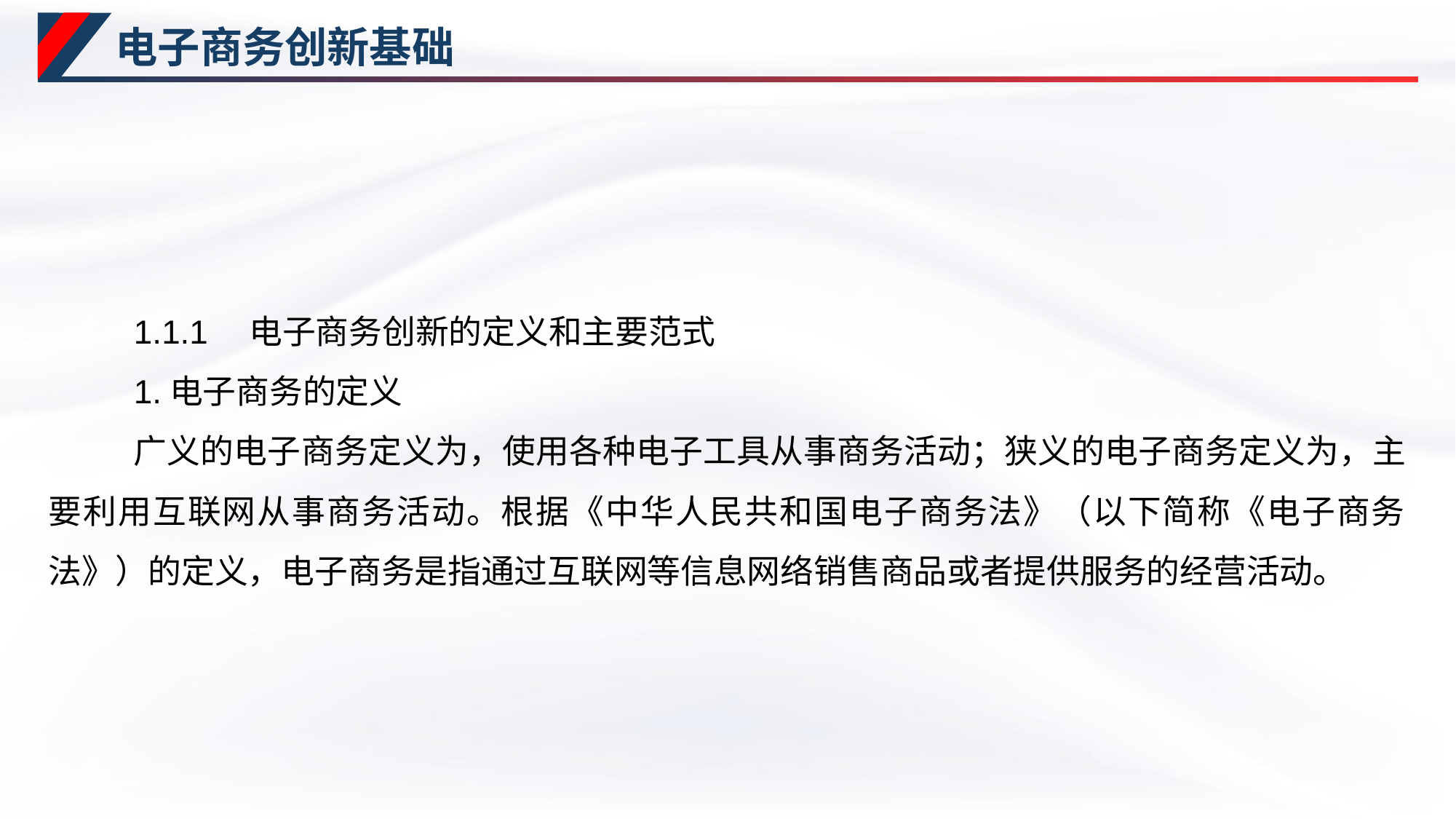

# 电子商务创新基础
1.1.1　电子商务创新的定义和主要范式
1.电子商务的定义
广义的电子商务定义为，使用各种电子工具从事商务活动；狭义的电子商务定义为，主要利用互联网从事商务活动。根据《中华人民共和国电子商务法》（以下简称《电子商务法》）的定义，电子商务是指通过互联网等信息网络销售商品或者提供服务的经营活动。